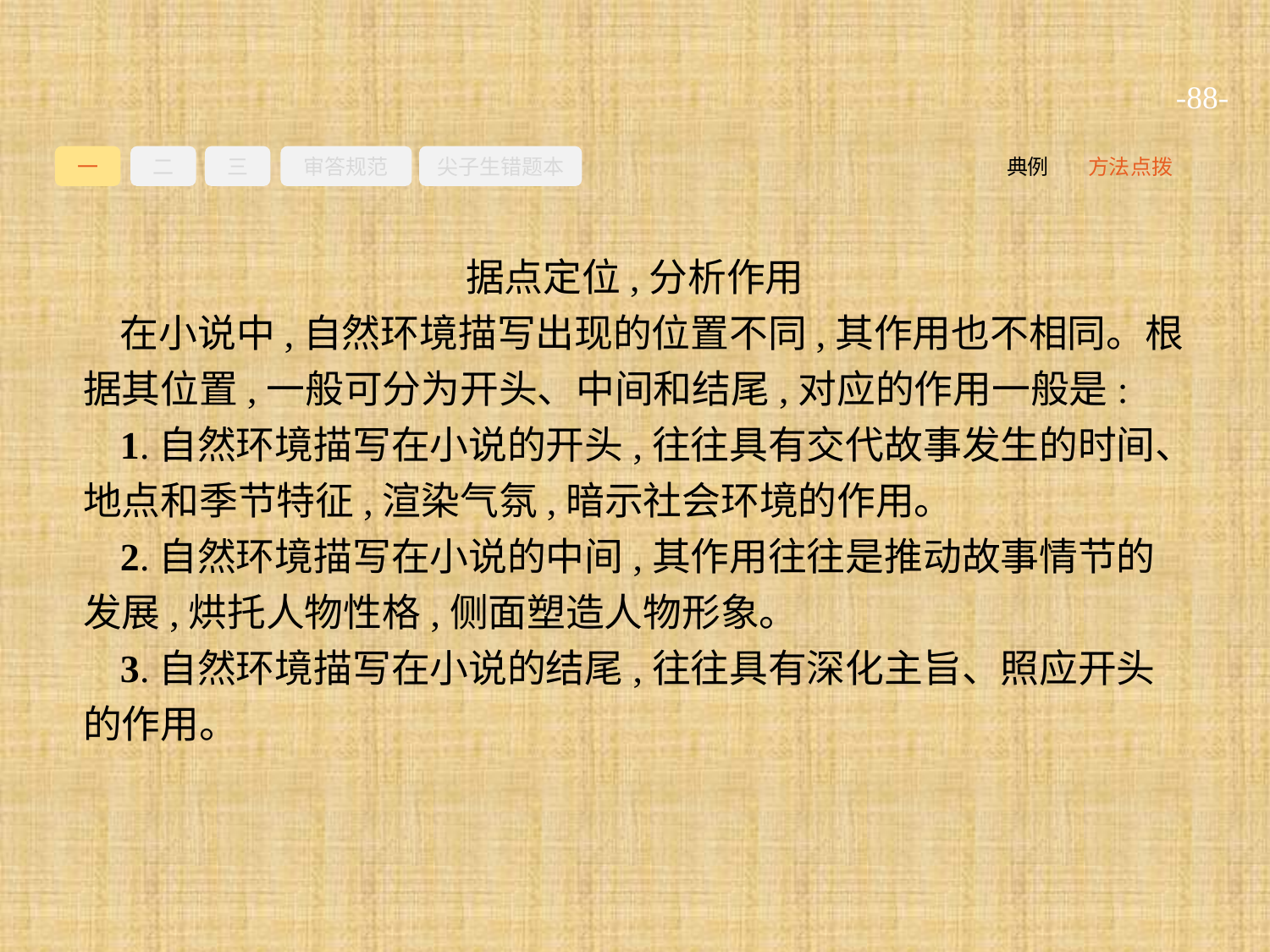

-88-
一
二
三
审答规范
尖子生错题本
典例
方法点拨
据点定位,分析作用
在小说中,自然环境描写出现的位置不同,其作用也不相同。根据其位置,一般可分为开头、中间和结尾,对应的作用一般是:
1.自然环境描写在小说的开头,往往具有交代故事发生的时间、地点和季节特征,渲染气氛,暗示社会环境的作用。
2.自然环境描写在小说的中间,其作用往往是推动故事情节的发展,烘托人物性格,侧面塑造人物形象。
3.自然环境描写在小说的结尾,往往具有深化主旨、照应开头的作用。